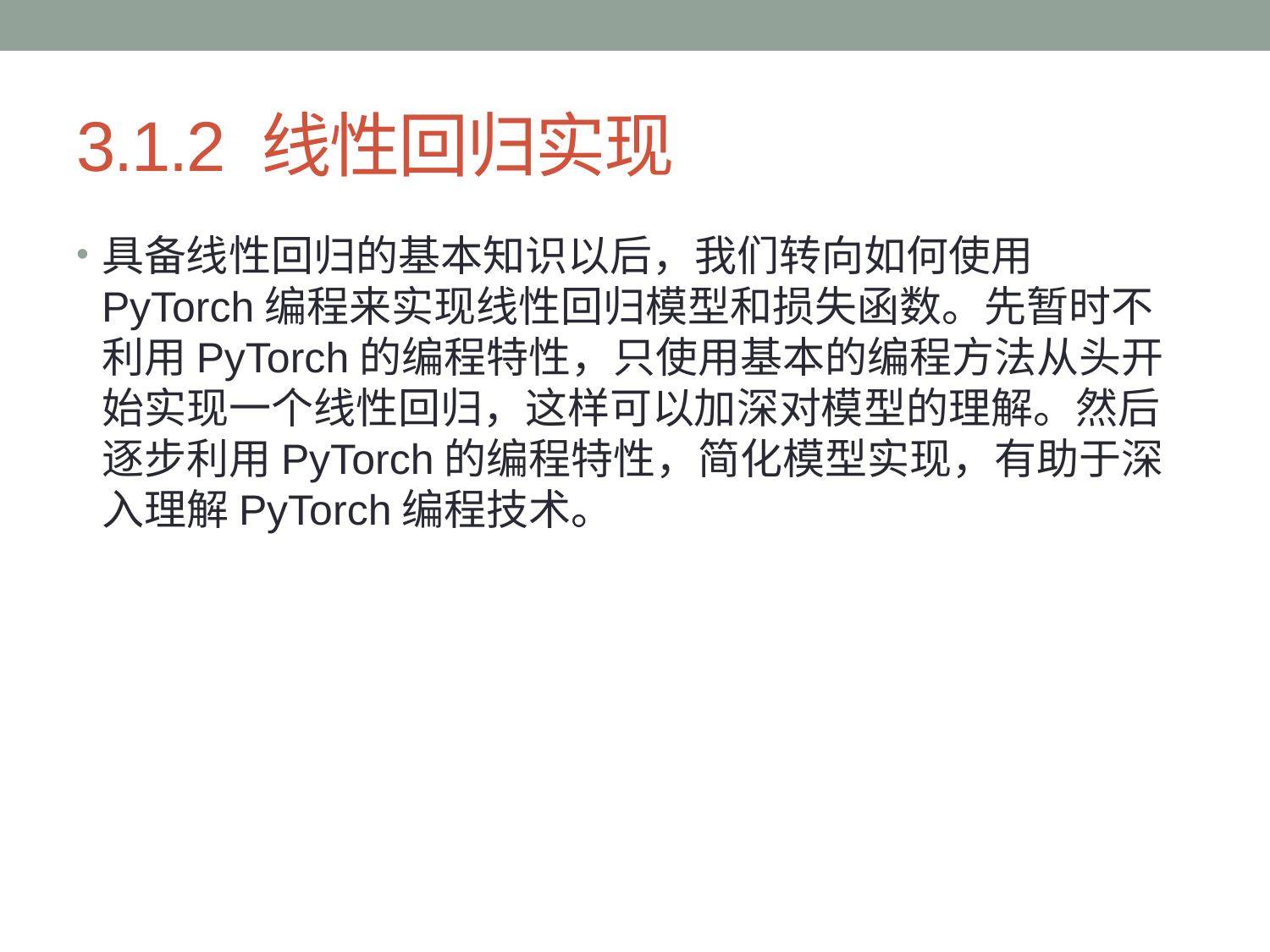

# 3.1.2 线性回归实现
具备线性回归的基本知识以后，我们转向如何使用PyTorch编程来实现线性回归模型和损失函数。先暂时不利用PyTorch的编程特性，只使用基本的编程方法从头开始实现一个线性回归，这样可以加深对模型的理解。然后逐步利用PyTorch的编程特性，简化模型实现，有助于深入理解PyTorch编程技术。